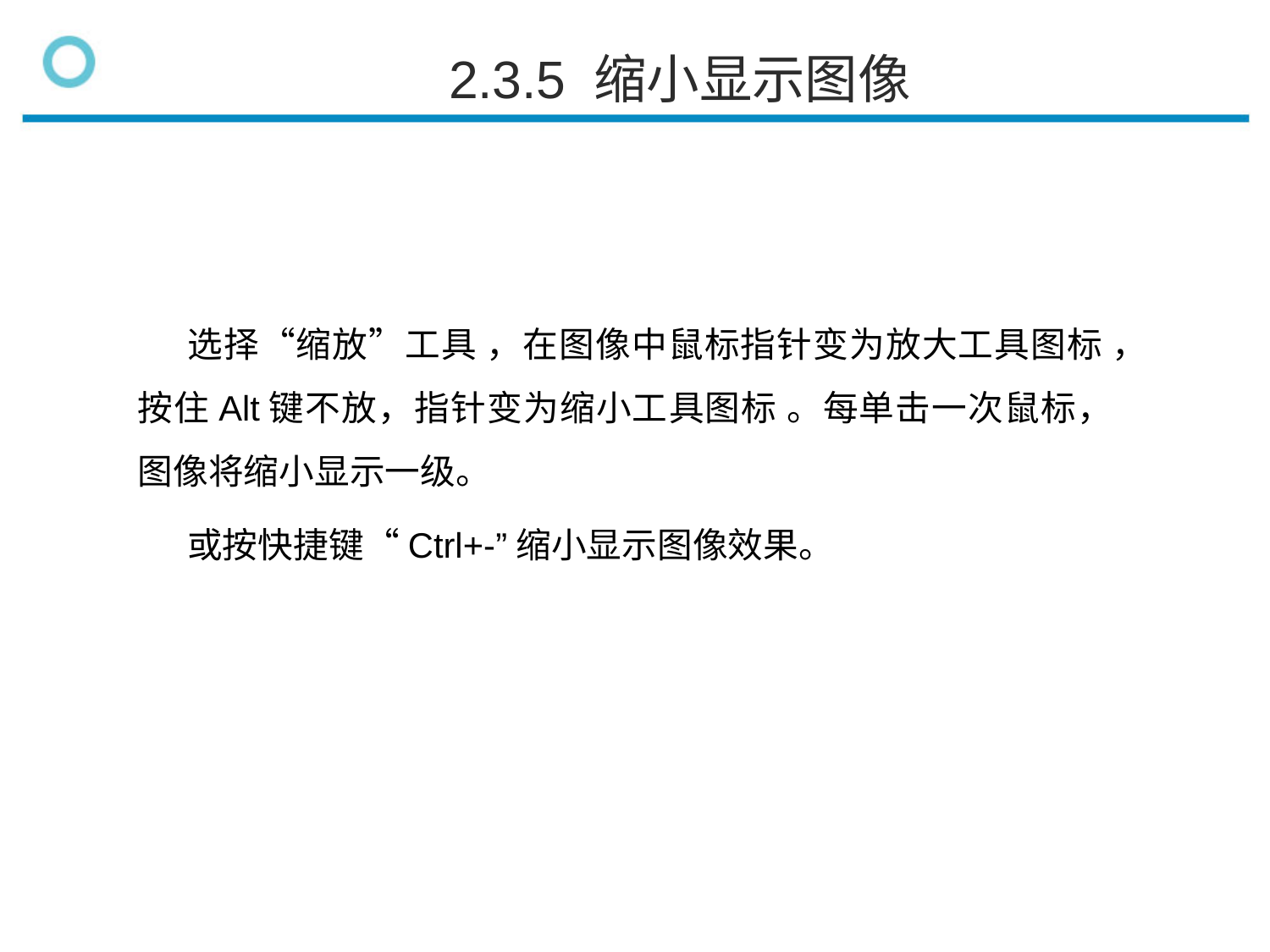

2.3.5 缩小显示图像

选择“缩放”工具 ，在图像中鼠标指针变为放大工具图标 ，按住Alt键不放，指针变为缩小工具图标 。每单击一次鼠标，图像将缩小显示一级。
或按快捷键“Ctrl+-”缩小显示图像效果。